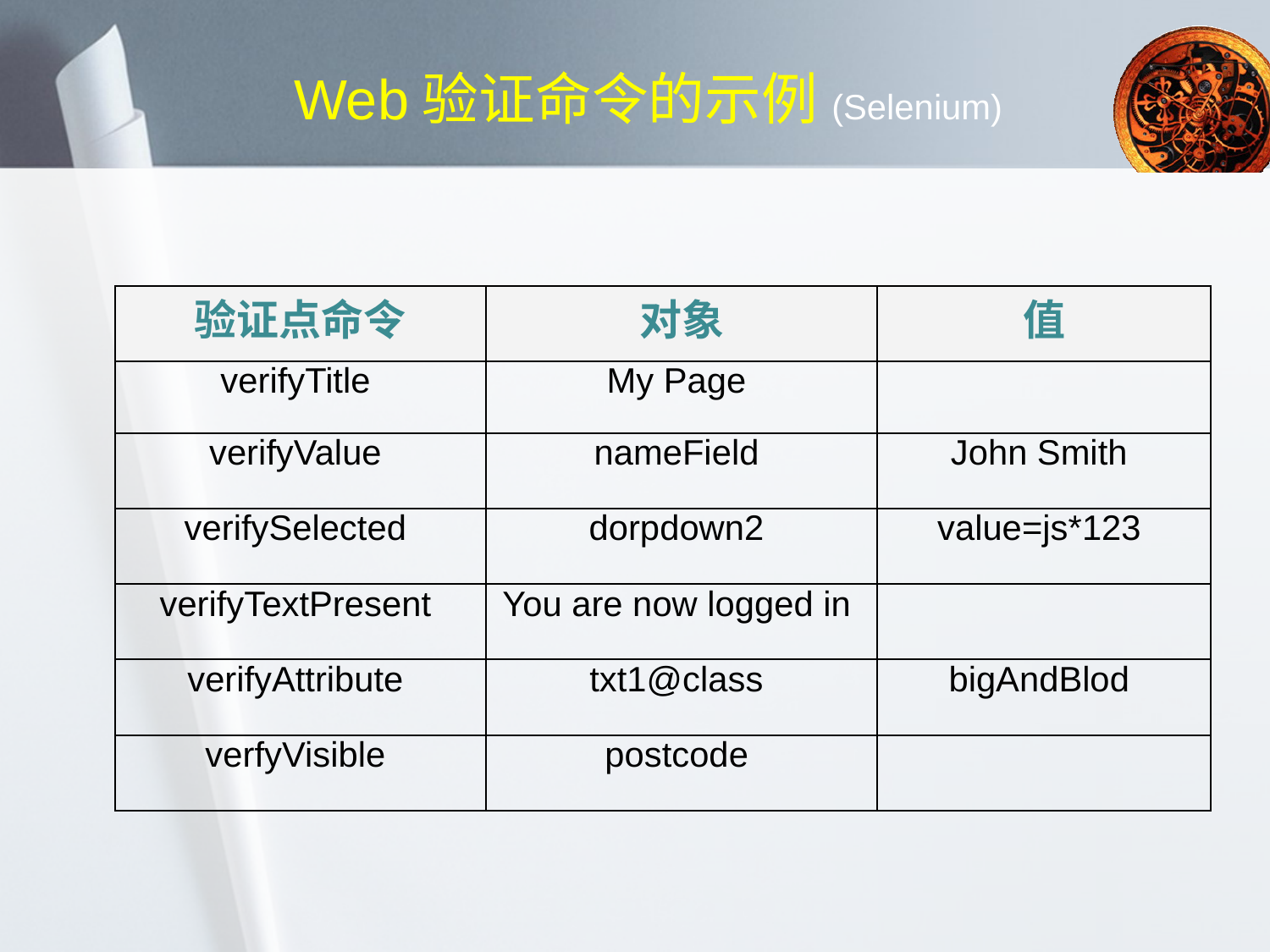

# Web验证命令的示例(Selenium)
| 验证点命令 | 对象 | 值 |
| --- | --- | --- |
| verifyTitle | My Page |  |
| verifyValue | nameField | John Smith |
| verifySelected | dorpdown2 | value=js\*123 |
| verifyTextPresent | You are now logged in |  |
| verifyAttribute | txt1@class | bigAndBlod |
| verfyVisible | postcode |  |